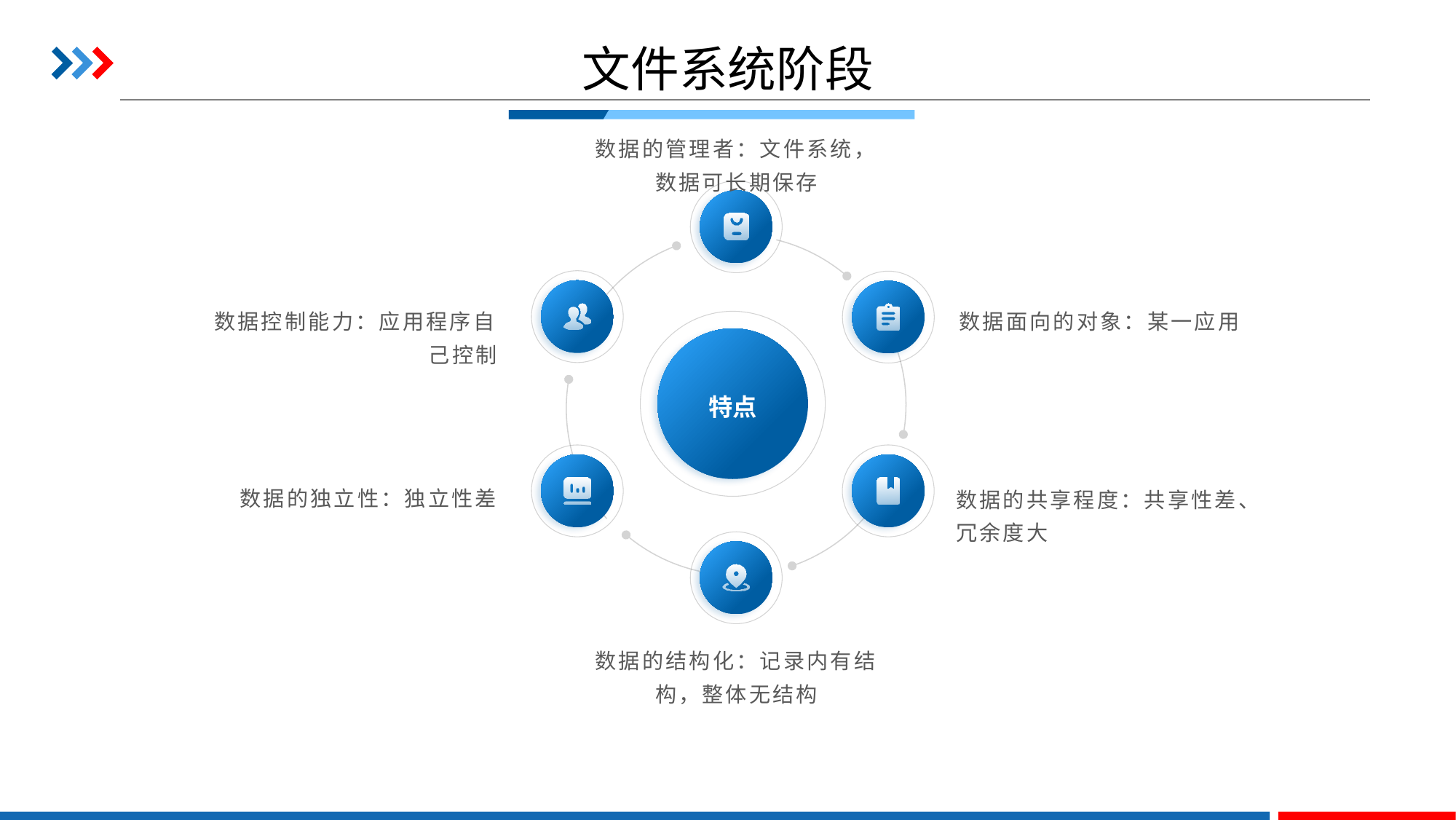

# 文件系统阶段

数据的管理者：文件系统，数据可长期保存

数据面向的对象：某一应用
数据控制能力：应用程序自己控制

特点

数据的独立性：独立性差

数据的共享程度：共享性差、冗余度大

数据的结构化：记录内有结构，整体无结构